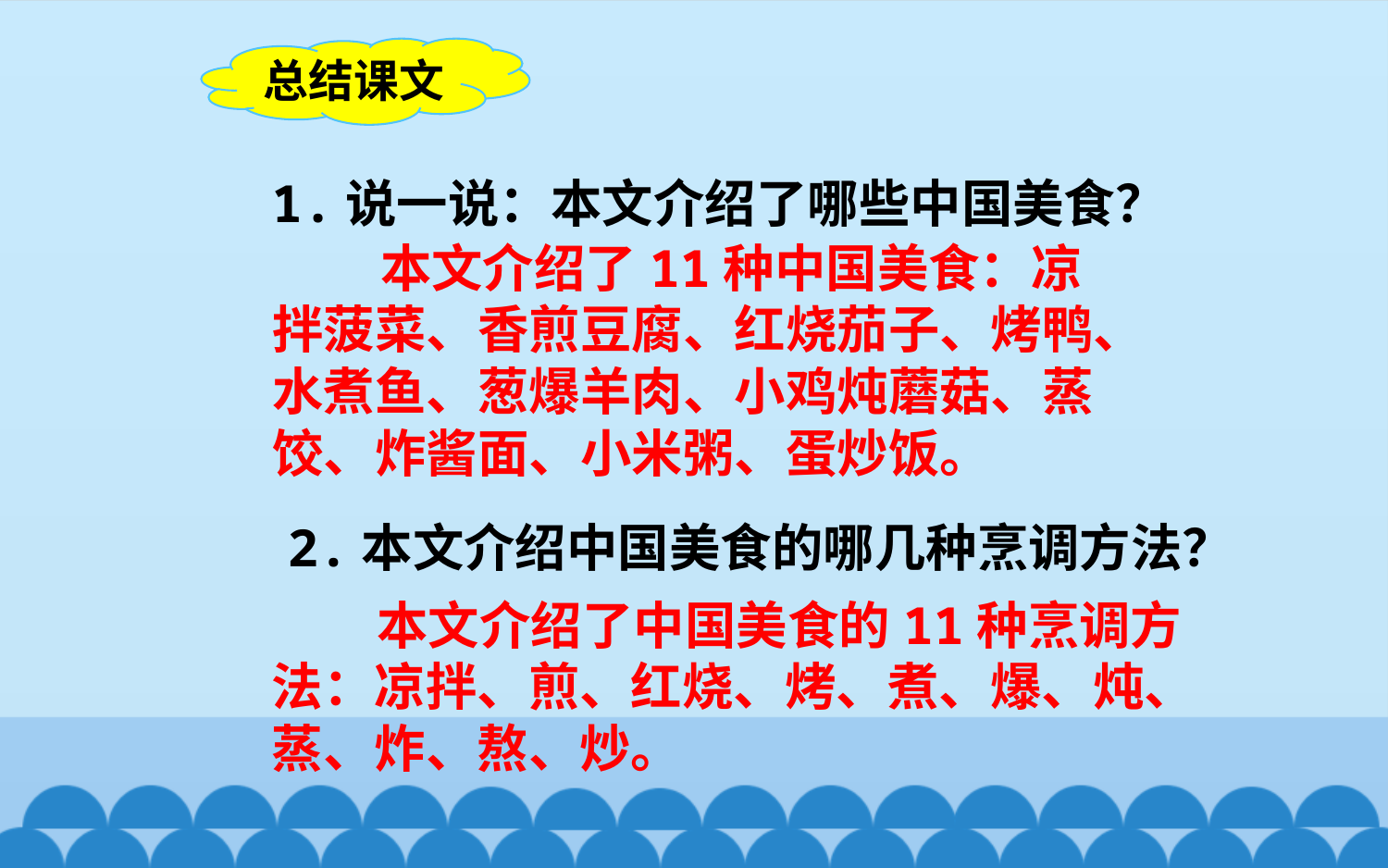

总结课文
1.说一说：本文介绍了哪些中国美食？
本文介绍了11种中国美食：凉拌菠菜、香煎豆腐、红烧茄子、烤鸭、水煮鱼、葱爆羊肉、小鸡炖蘑菇、蒸饺、炸酱面、小米粥、蛋炒饭。
2.本文介绍中国美食的哪几种烹调方法？
 本文介绍了中国美食的11种烹调方法：凉拌、煎、红烧、烤、煮、爆、炖、蒸、炸、熬、炒。